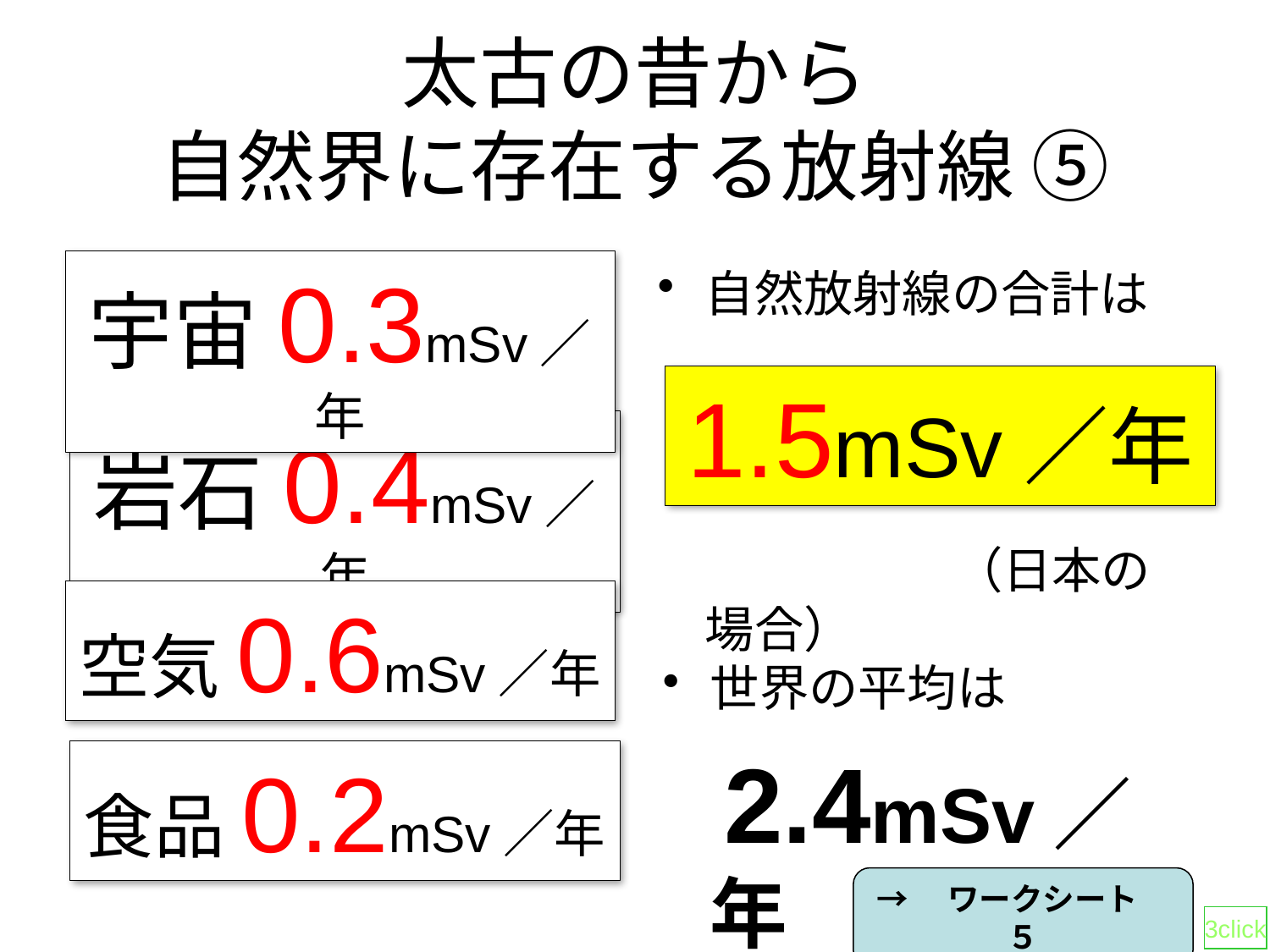

# 太古の昔から 自然界に存在する放射線 ⑤
宇宙0.3mSv／年
自然放射線の合計は

　　　　　　（日本の場合）
1.5mSv／年
岩石0.4mSv／年
空気0.6mSv／年
世界の平均は
　2.4mSv／年
食品0.2mSv／年
→　ワークシート　５
3click